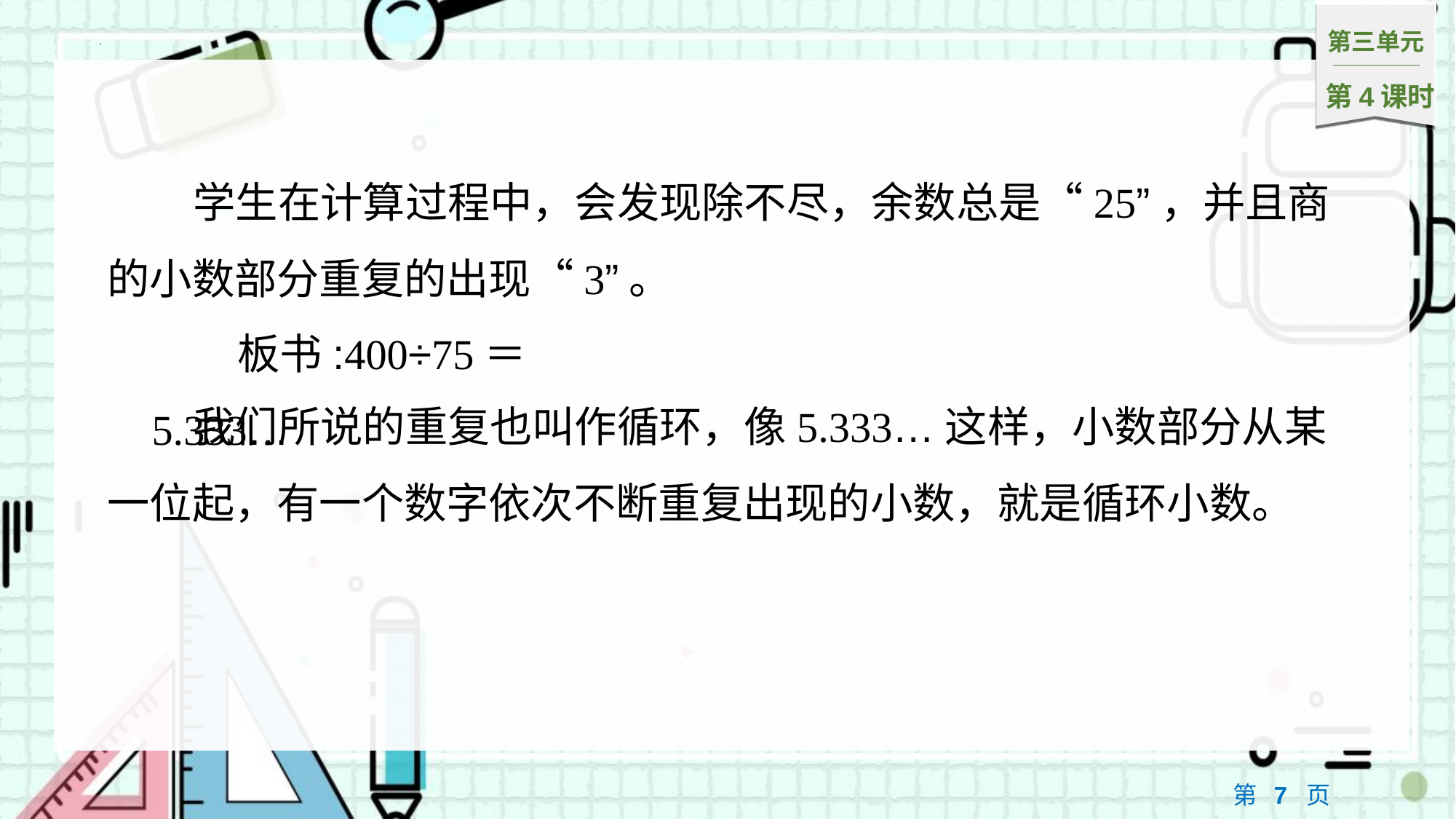

学生在计算过程中，会发现除不尽，余数总是“25”，并且商的小数部分重复的出现“3”。
板书:400÷75＝5.333…
我们所说的重复也叫作循环，像5.333…这样，小数部分从某一位起，有一个数字依次不断重复出现的小数，就是循环小数。